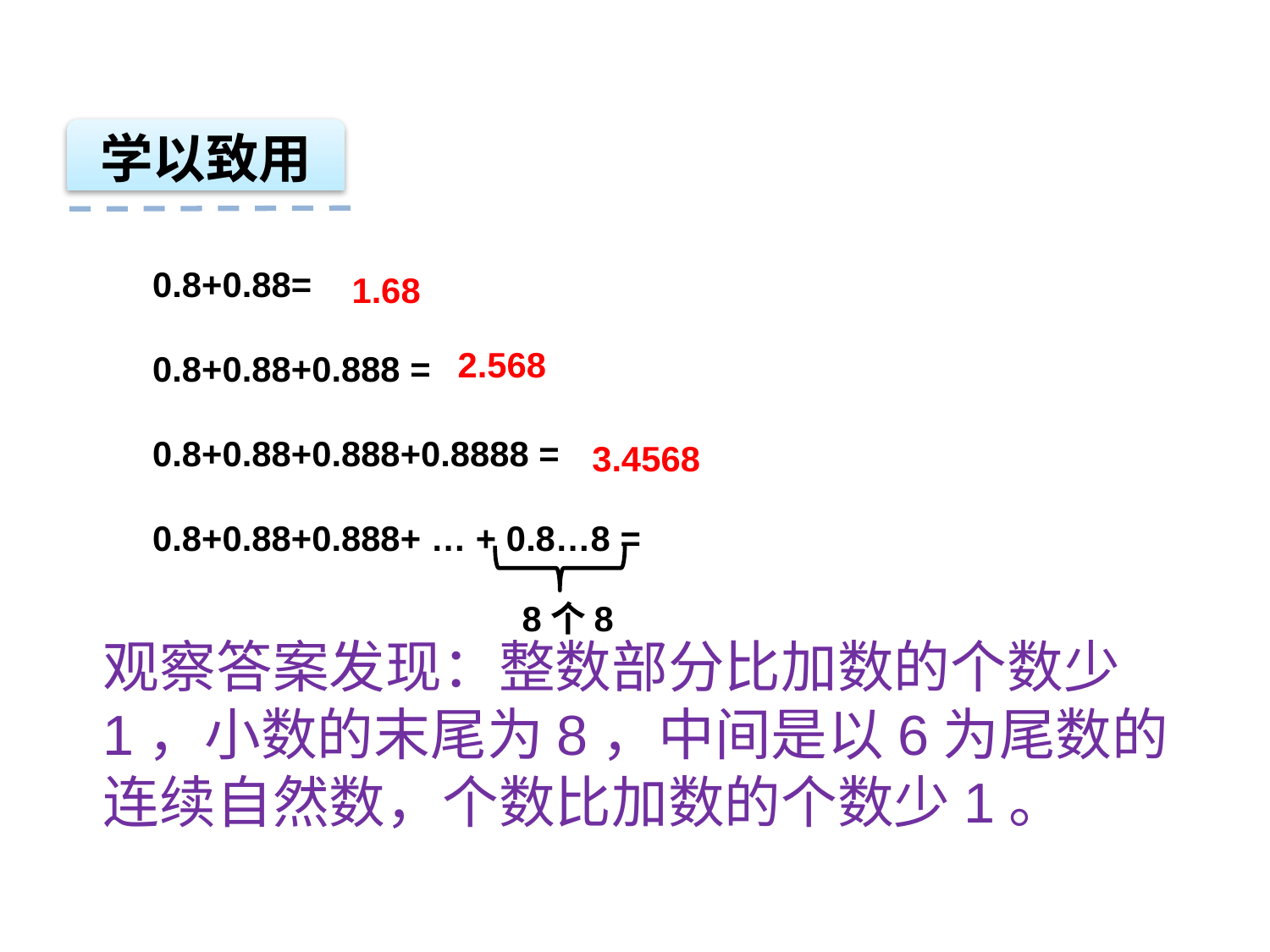

学以致用
0.8+0.88=

0.8+0.88+0.888 =

0.8+0.88+0.888+0.8888 =

0.8+0.88+0.888+ … + 0.8…8 =
1.68
2.568
3.4568

8个8
观察答案发现：整数部分比加数的个数少1，小数的末尾为8，中间是以6为尾数的连续自然数，个数比加数的个数少1。